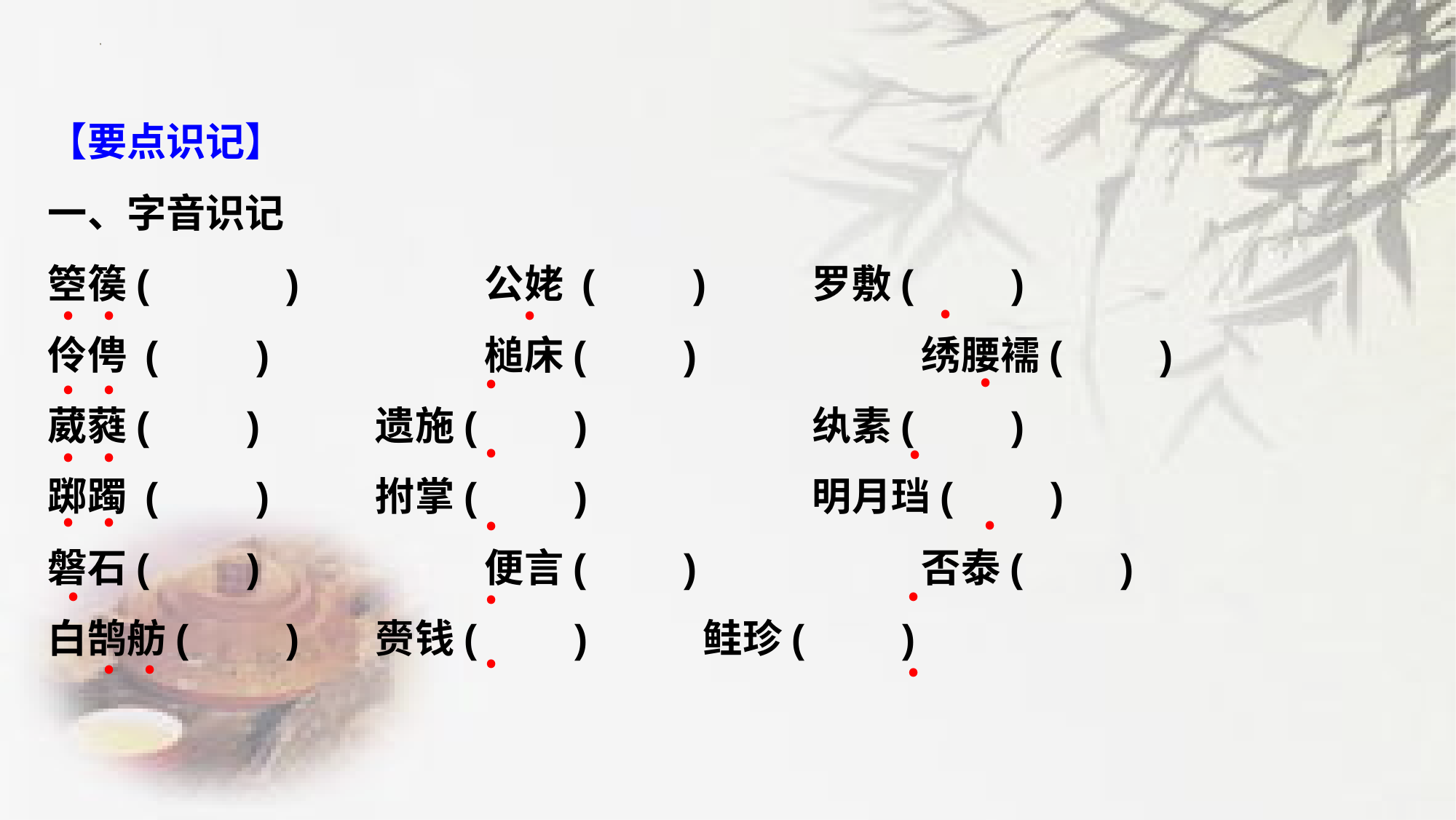

【要点识记】
一、字音识记
箜篌(　　　)　　	公姥 (　　)　　	罗敷(　　)
伶俜 (　　)　		槌床(　　) 　		绣腰襦(　　)
葳蕤(　　) 　　	遗施(　　)　		纨素(　　)
踯躅 (　　) 　　	拊掌(　　)　　		明月珰(　　)
磐石(　　) 　　　　	便言(　　) 　		否泰(　　)
白鹄舫(　　) 　	赍钱(　　) 　　	鲑珍(　　)
﹒
﹒
﹒
﹒
﹒
﹒
﹒
﹒
﹒
﹒
﹒
﹒
﹒
﹒
﹒
﹒
﹒
﹒
﹒
﹒
﹒
﹒
﹒